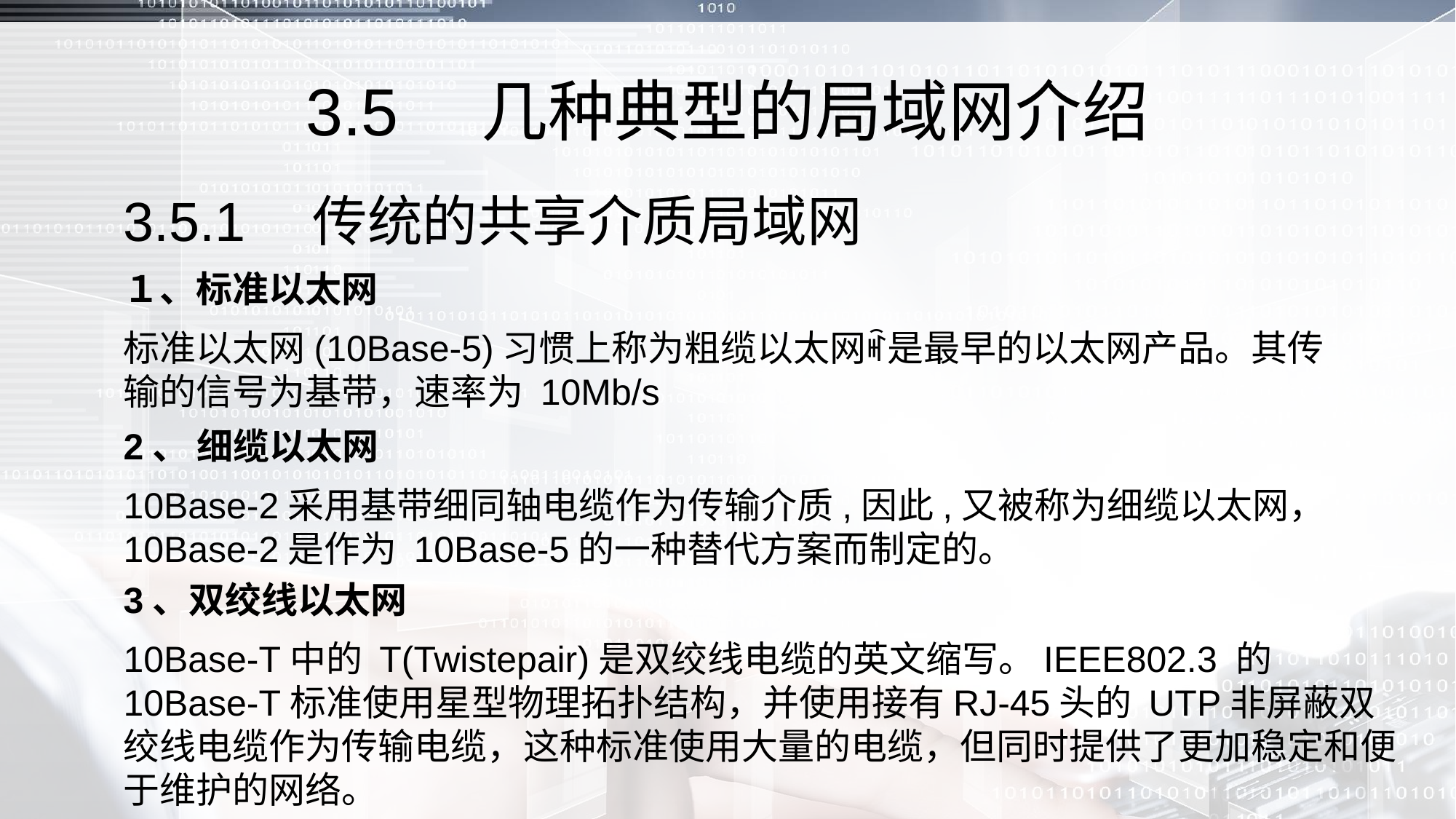

# 3.5　几种典型的局域网介绍
3.5.1　传统的共享介质局域网
１、标准以太网
标准以太网(10Base-5)习惯上称为粗缆以太网ꎬ是最早的以太网产品。其传输的信号为基带，速率为 10Mb/s
2、 细缆以太网
10Base-2采用基带细同轴电缆作为传输介质,因此,又被称为细缆以太网， 10Base-2是作为 10Base-5的一种替代方案而制定的。
3、双绞线以太网
10Base-T中的 T(Twistepair)是双绞线电缆的英文缩写。IEEE802.3 的10Base-T标准使用星型物理拓扑结构，并使用接有RJ-45头的 UTP非屏蔽双绞线电缆作为传输电缆，这种标准使用大量的电缆，但同时提供了更加稳定和便于维护的网络。